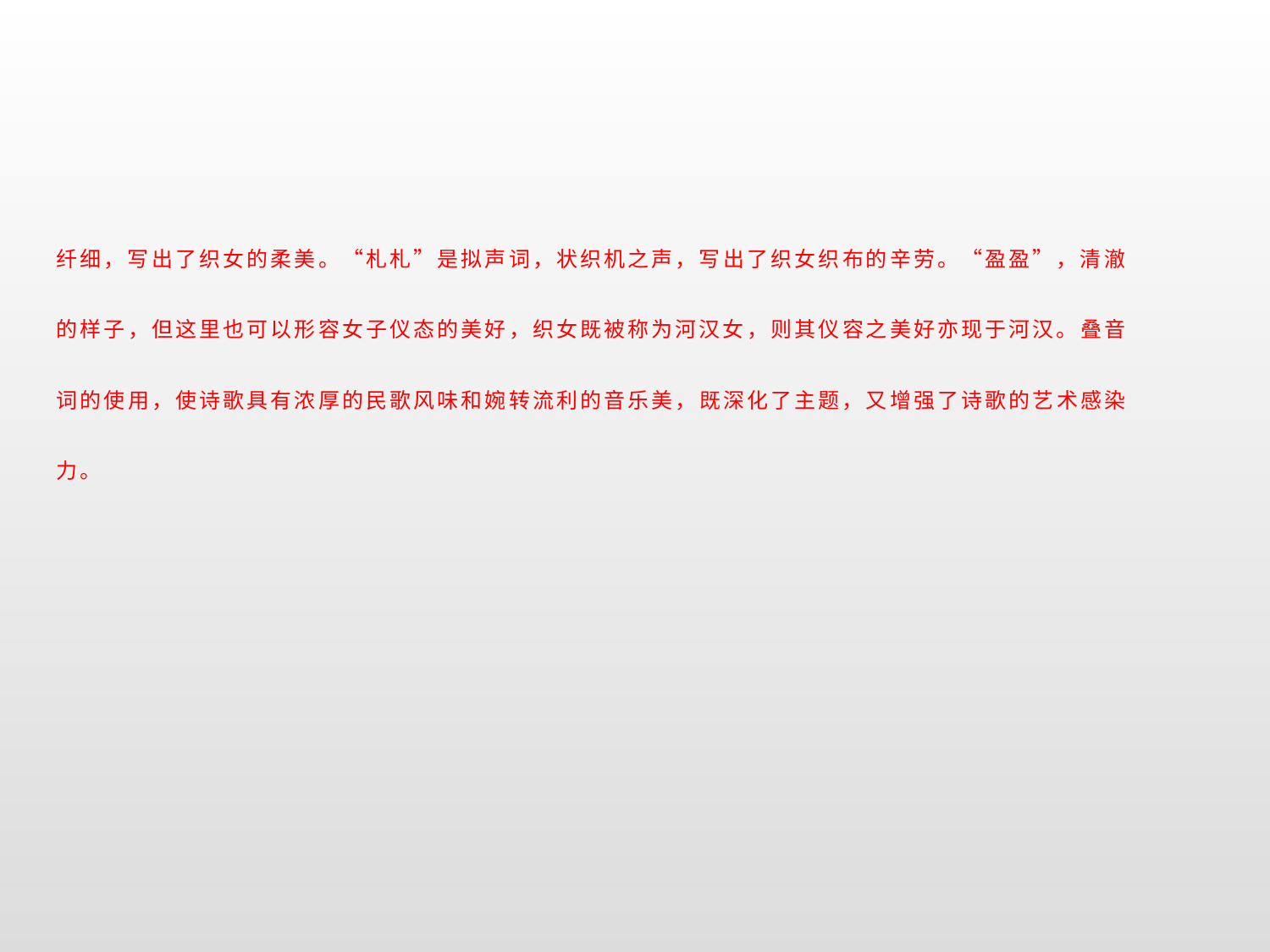

纤细，写出了织女的柔美。“札札”是拟声词，状织机之声，写出了织女织布的辛劳。“盈盈”，清澈的样子，但这里也可以形容女子仪态的美好，织女既被称为河汉女，则其仪容之美好亦现于河汉。叠音词的使用，使诗歌具有浓厚的民歌风味和婉转流利的音乐美，既深化了主题，又增强了诗歌的艺术感染力。